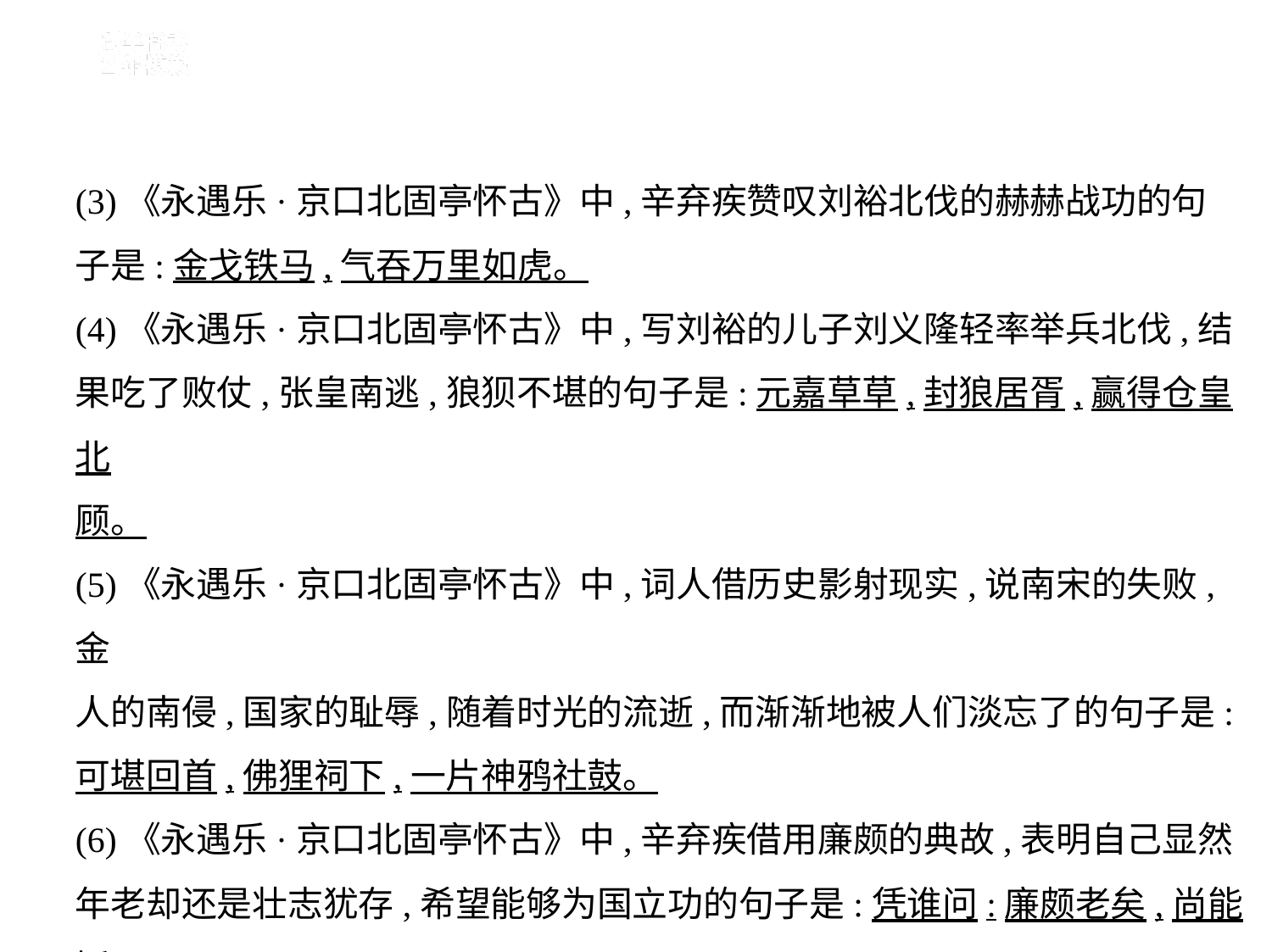

(3)《永遇乐·京口北固亭怀古》中,辛弃疾赞叹刘裕北伐的赫赫战功的句
子是:金戈铁马,气吞万里如虎。
(4)《永遇乐·京口北固亭怀古》中,写刘裕的儿子刘义隆轻率举兵北伐,结
果吃了败仗,张皇南逃,狼狈不堪的句子是:元嘉草草,封狼居胥,赢得仓皇北
顾。
(5)《永遇乐·京口北固亭怀古》中,词人借历史影射现实,说南宋的失败,金
人的南侵,国家的耻辱,随着时光的流逝,而渐渐地被人们淡忘了的句子是:
可堪回首,佛狸祠下,一片神鸦社鼓。
(6)《永遇乐·京口北固亭怀古》中,辛弃疾借用廉颇的典故,表明自己显然
年老却还是壮志犹存,希望能够为国立功的句子是:凭谁问:廉颇老矣,尚能
饭否?